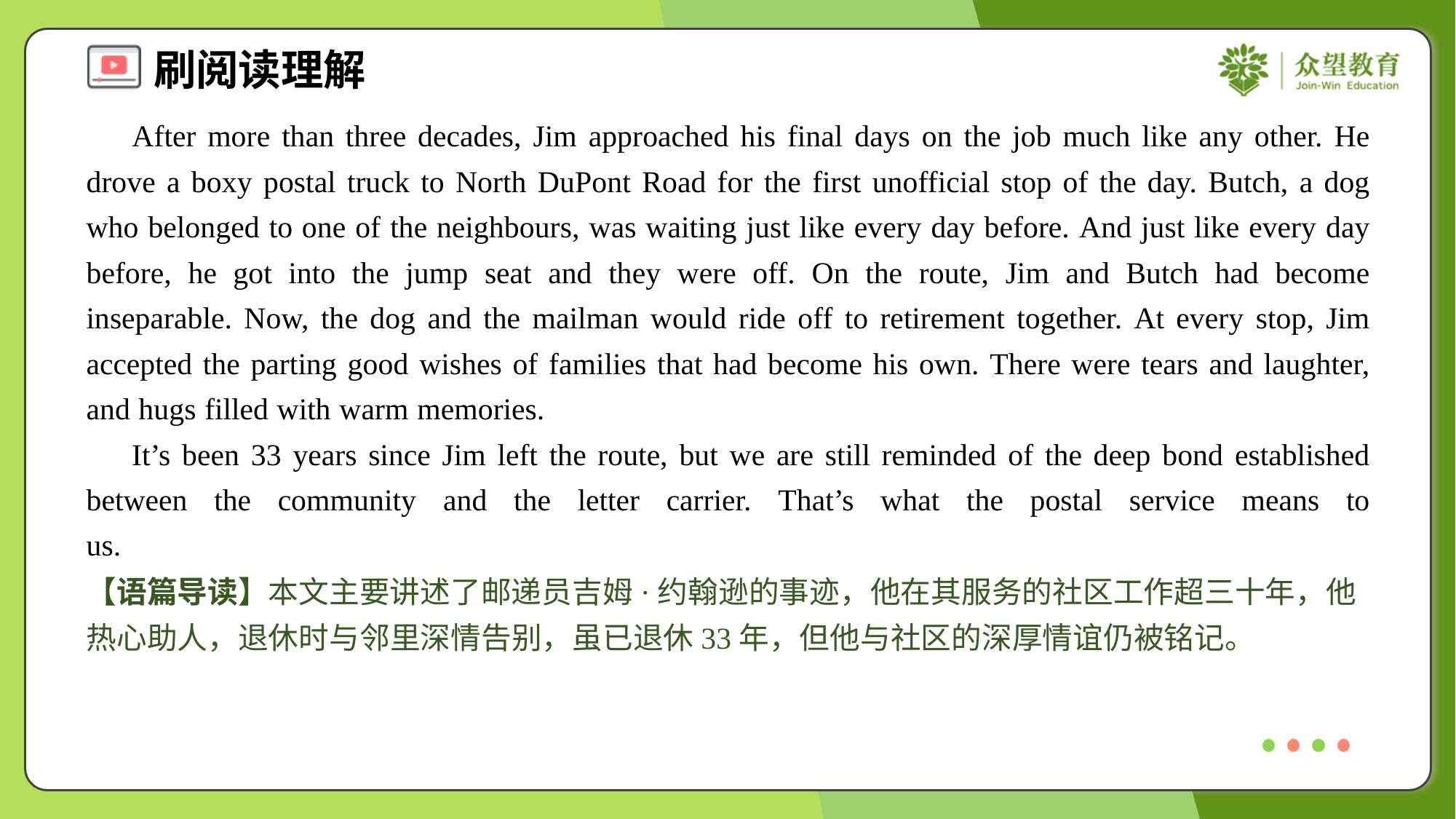

After more than three decades, Jim approached his final days on the job much like any other. He drove a boxy postal truck to North DuPont Road for the first unofficial stop of the day. Butch, a dog who belonged to one of the neighbours, was waiting just like every day before. And just like every day before, he got into the jump seat and they were off. On the route, Jim and Butch had become inseparable. Now, the dog and the mailman would ride off to retirement together. At every stop, Jim accepted the parting good wishes of families that had become his own. There were tears and laughter, and hugs filled with warm memories.
    It’s been 33 years since Jim left the route, but we are still reminded of the deep bond established between the community and the letter carrier. That’s what the postal service means to us.#4
【语篇导读】本文主要讲述了邮递员吉姆·约翰逊的事迹，他在其服务的社区工作超三十年，他热心助人，退休时与邻里深情告别，虽已退休33年，但他与社区的深厚情谊仍被铭记。